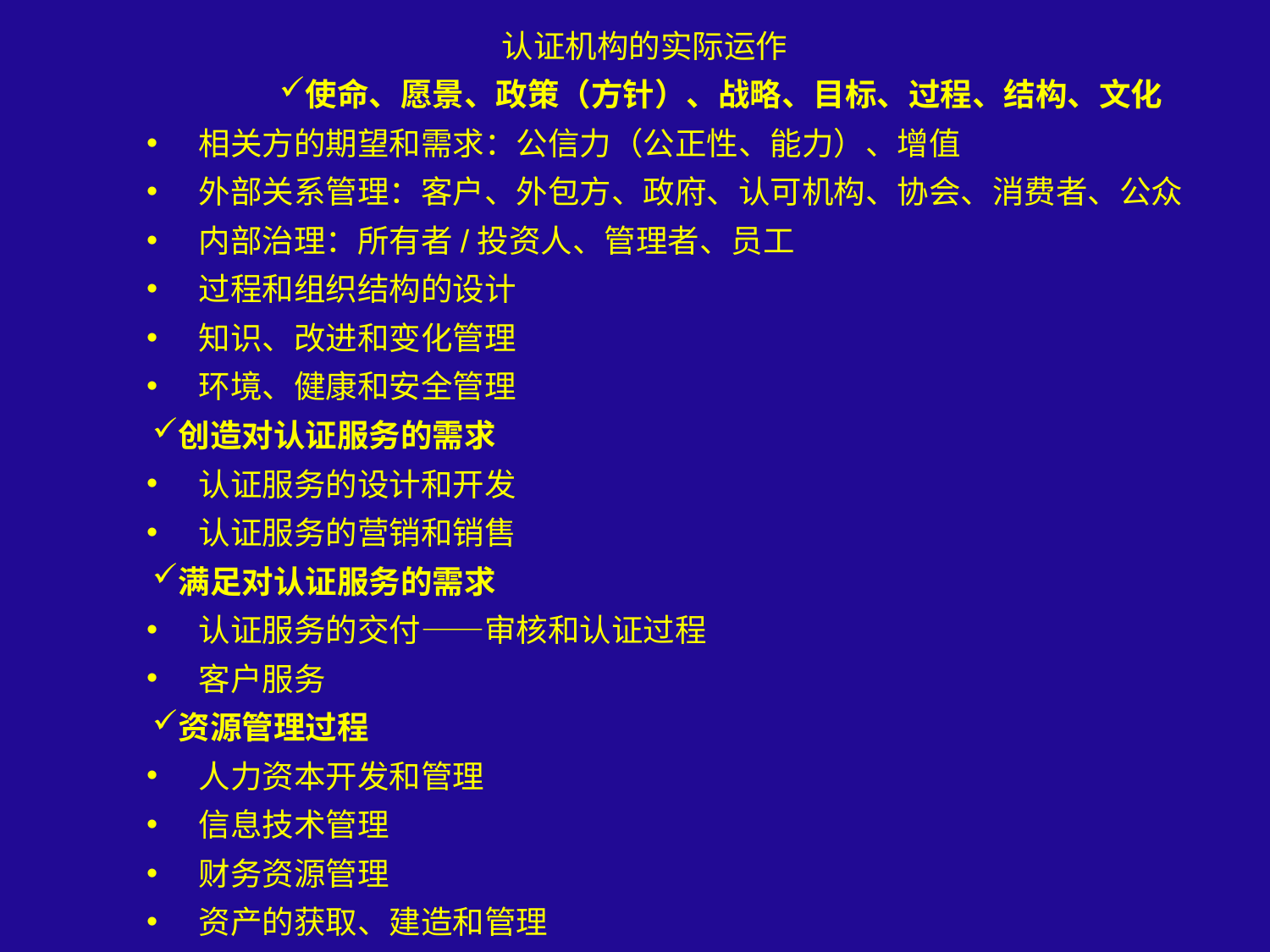

认证机构的实际运作
使命、愿景、政策（方针）、战略、目标、过程、结构、文化
相关方的期望和需求：公信力（公正性、能力）、增值
外部关系管理：客户、外包方、政府、认可机构、协会、消费者、公众
内部治理：所有者/投资人、管理者、员工
过程和组织结构的设计
知识、改进和变化管理
环境、健康和安全管理
创造对认证服务的需求
认证服务的设计和开发
认证服务的营销和销售
满足对认证服务的需求
认证服务的交付——审核和认证过程
客户服务
资源管理过程
人力资本开发和管理
信息技术管理
财务资源管理
资产的获取、建造和管理